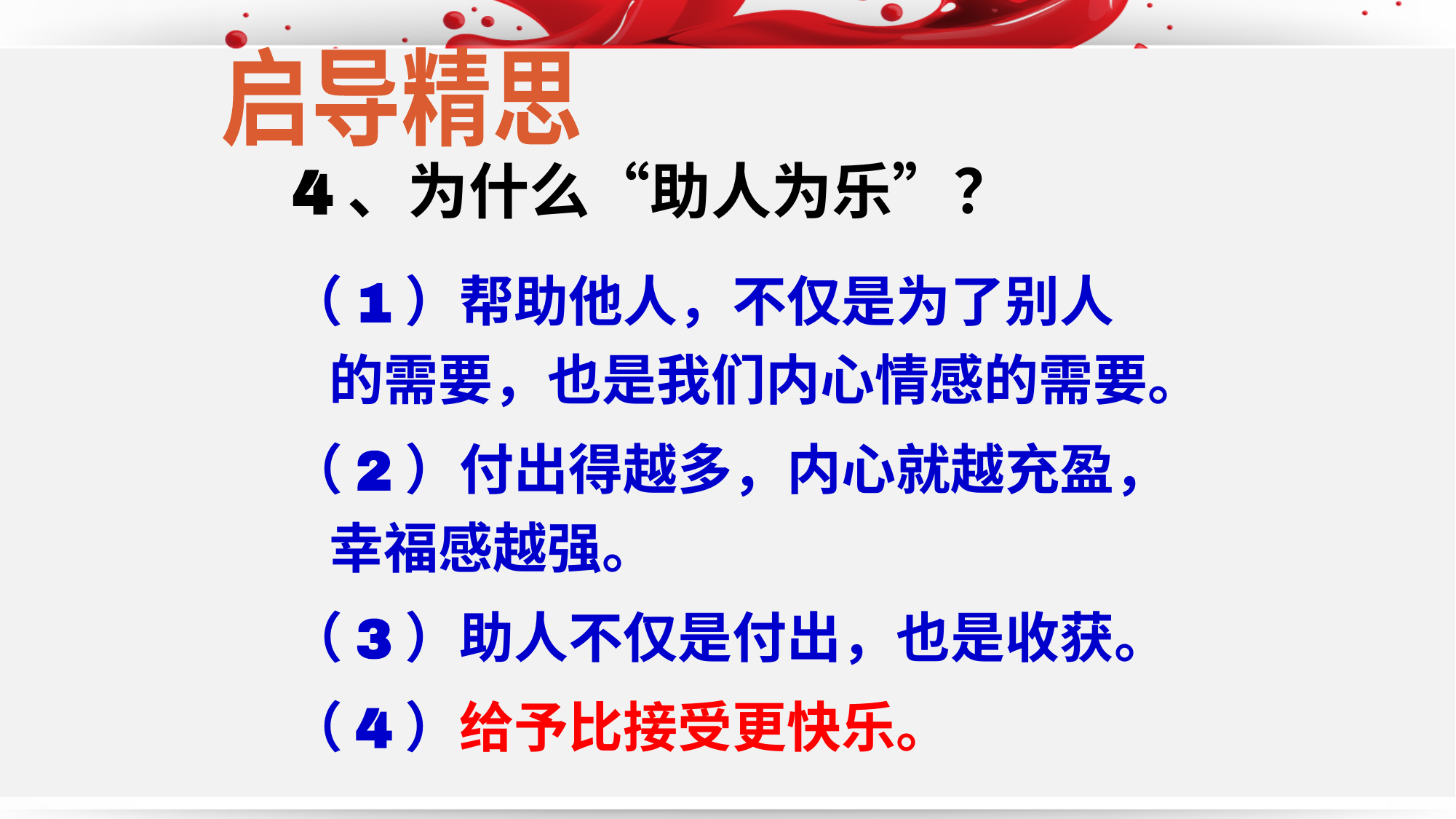

启导精思
4、为什么“助人为乐”？
（1）帮助他人，不仅是为了别人的需要，也是我们内心情感的需要。
（2）付出得越多，内心就越充盈，幸福感越强。
（3）助人不仅是付出，也是收获。
（4）给予比接受更快乐。